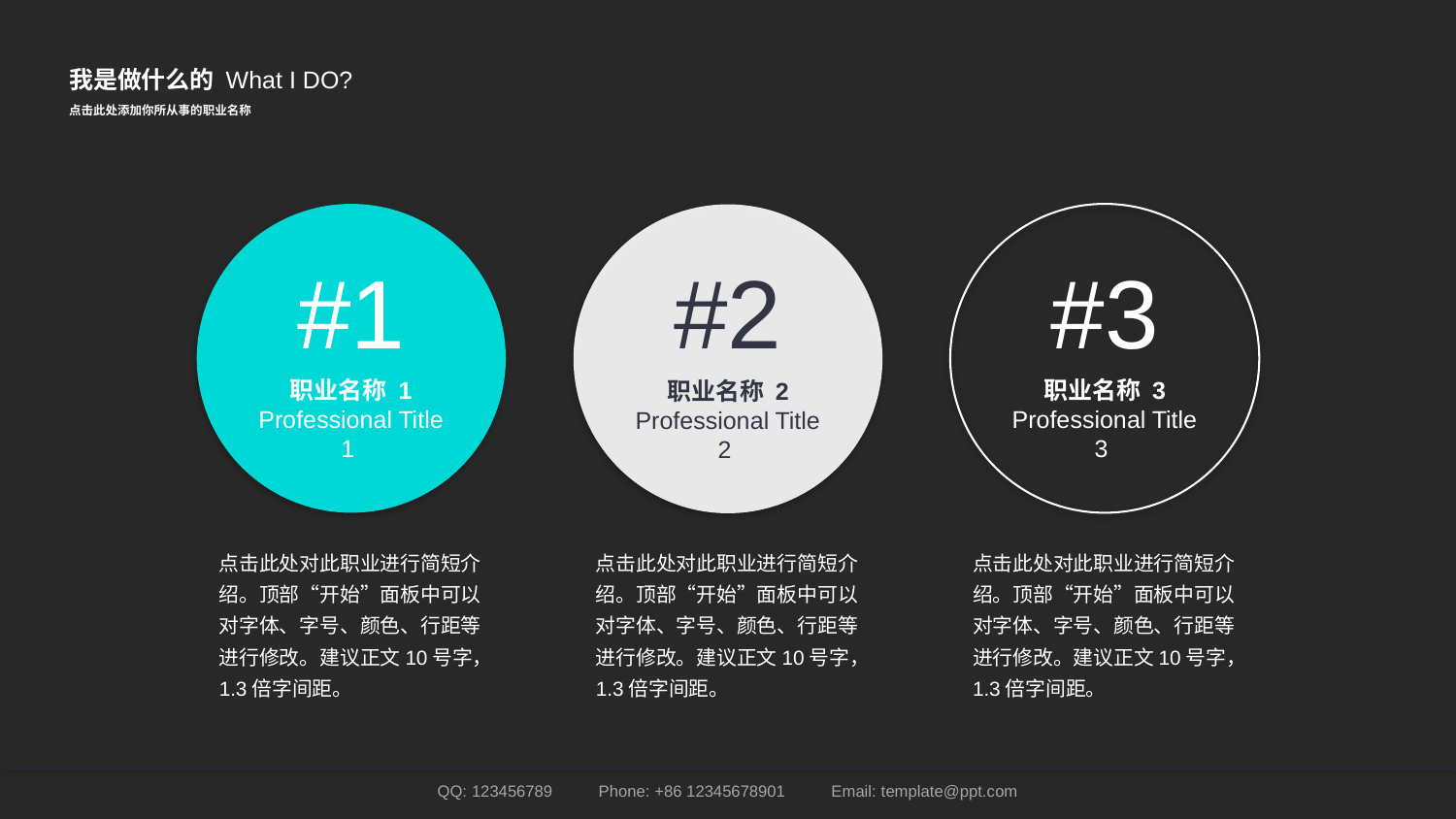

我是做什么的 What I DO?
点击此处添加你所从事的职业名称

#1
职业名称 1 Professional Title 1

#3
职业名称 3 Professional Title 3

#2
职业名称 2 Professional Title 2
点击此处对此职业进行简短介绍。顶部“开始”面板中可以对字体、字号、颜色、行距等进行修改。建议正文10号字，1.3倍字间距。
点击此处对此职业进行简短介绍。顶部“开始”面板中可以对字体、字号、颜色、行距等进行修改。建议正文10号字，1.3倍字间距。
点击此处对此职业进行简短介绍。顶部“开始”面板中可以对字体、字号、颜色、行距等进行修改。建议正文10号字，1.3倍字间距。
QQ: 123456789          Phone: +86 12345678901          Email: template@ppt.com